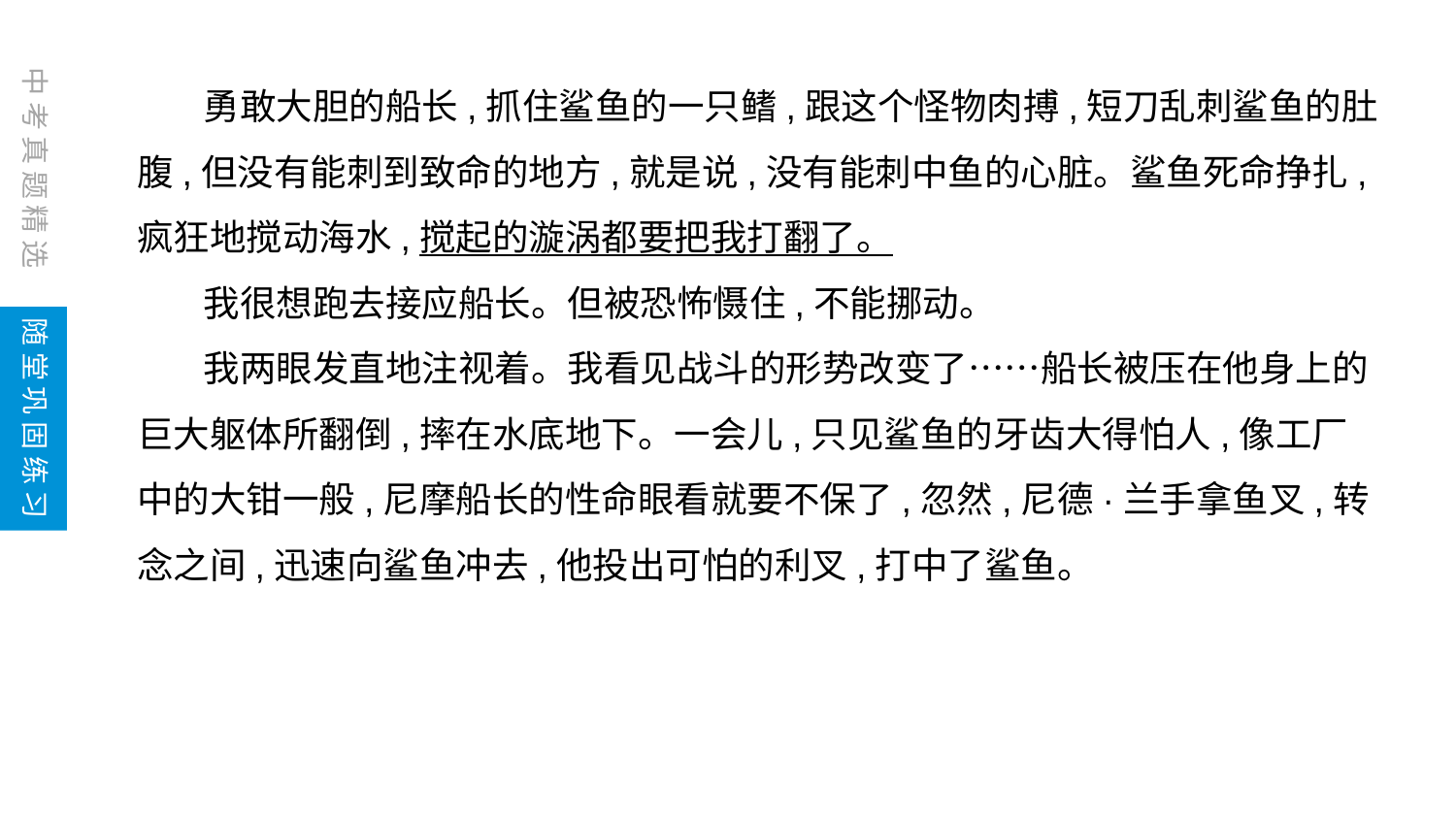

勇敢大胆的船长,抓住鲨鱼的一只鳍,跟这个怪物肉搏,短刀乱刺鲨鱼的肚腹,但没有能刺到致命的地方,就是说,没有能刺中鱼的心脏。鲨鱼死命挣扎,疯狂地搅动海水,搅起的漩涡都要把我打翻了。
       我很想跑去接应船长。但被恐怖慑住,不能挪动。
       我两眼发直地注视着。我看见战斗的形势改变了……船长被压在他身上的巨大躯体所翻倒,摔在水底地下。一会儿,只见鲨鱼的牙齿大得怕人,像工厂中的大钳一般,尼摩船长的性命眼看就要不保了,忽然,尼德·兰手拿鱼叉,转念之间,迅速向鲨鱼冲去,他投出可怕的利叉,打中了鲨鱼。
中考真题精选

随堂巩固练习